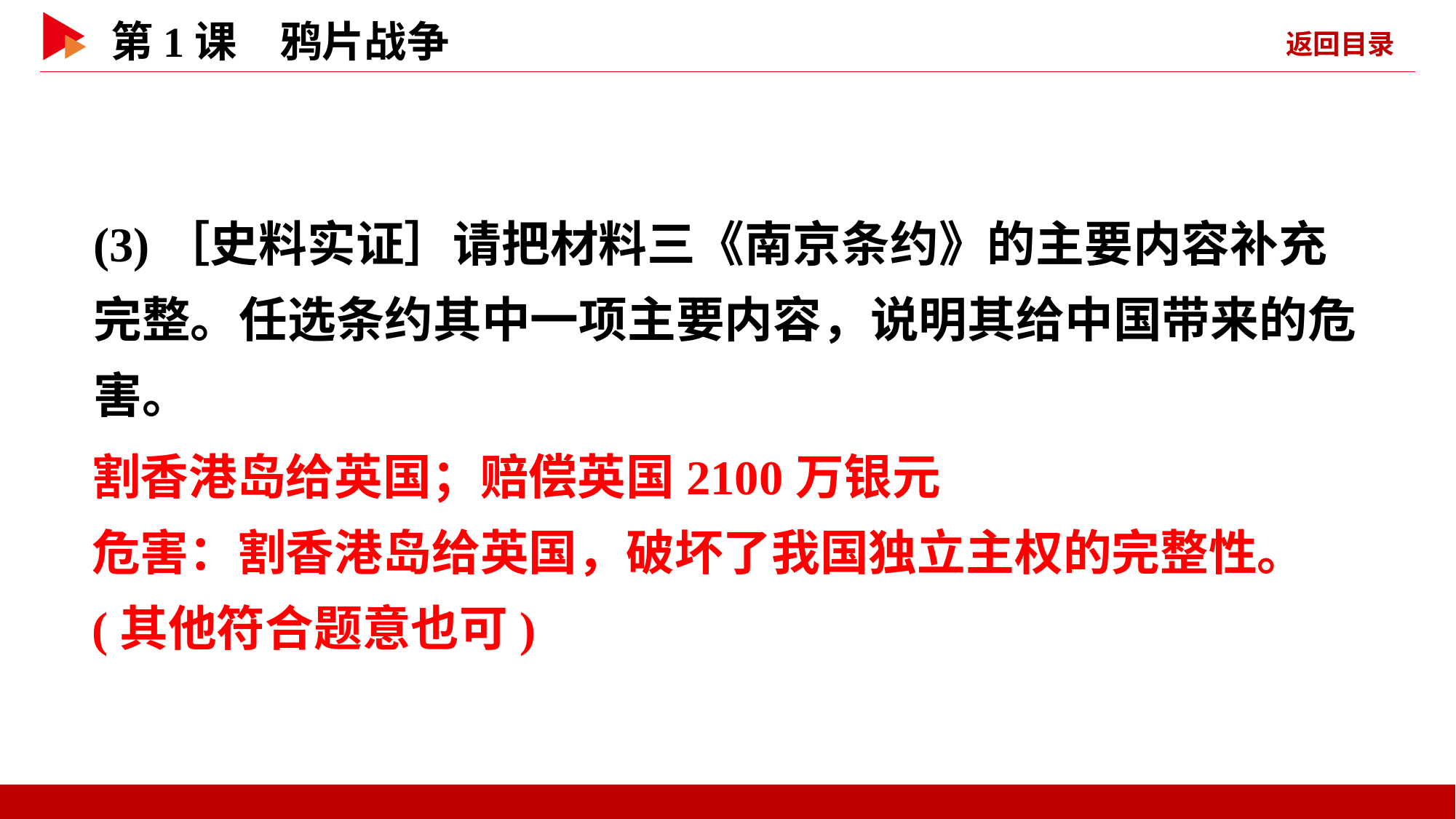

(3)［史料实证］请把材料三《南京条约》的主要内容补充完整。任选条约其中一项主要内容，说明其给中国带来的危害。
割香港岛给英国；赔偿英国2100万银元
危害：割香港岛给英国，破坏了我国独立主权的完整性。(其他符合题意也可)